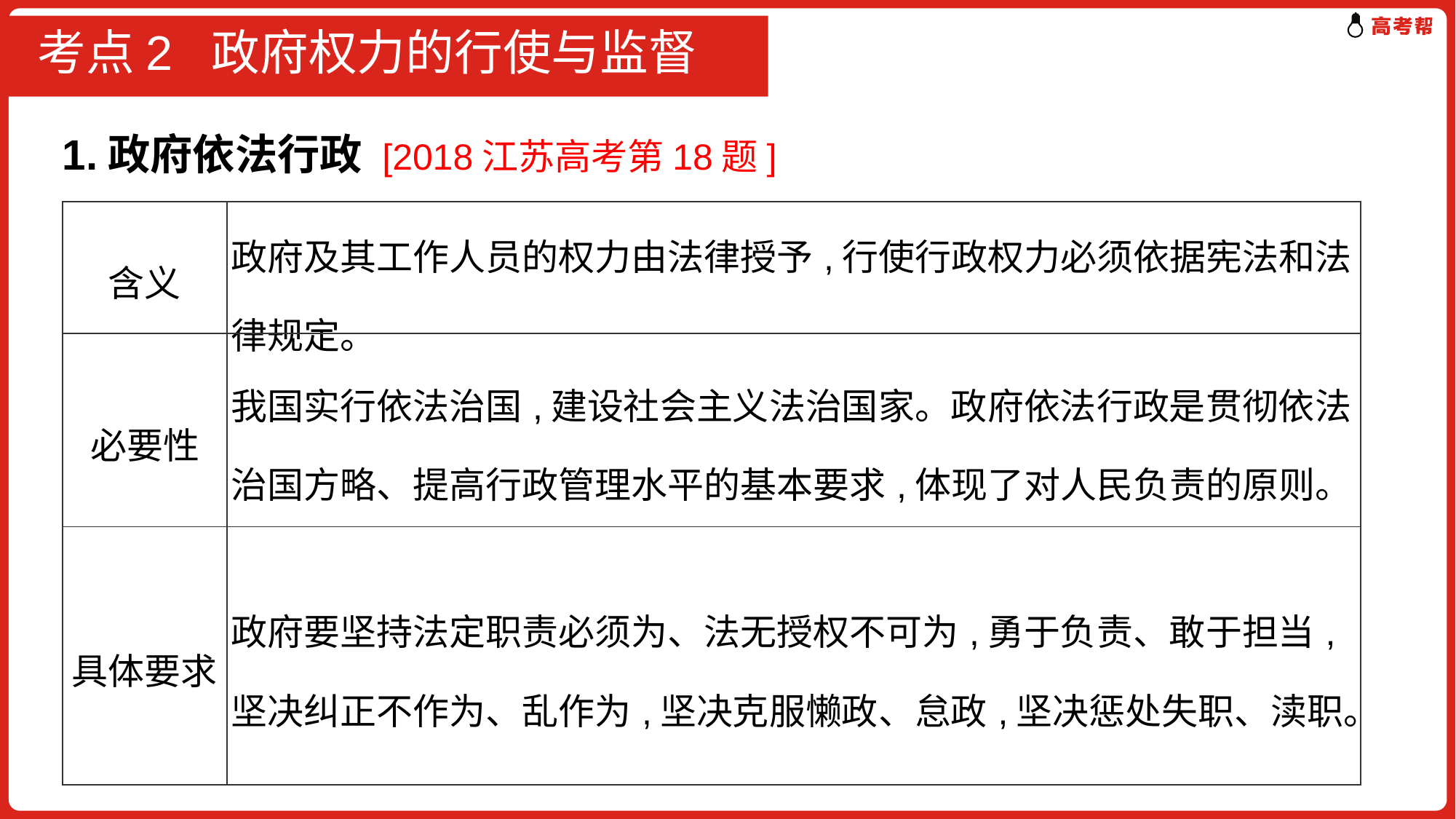

# 考点2  政府权力的行使与监督
1.政府依法行政 [2018江苏高考第18题]
| 含义 | 政府及其工作人员的权力由法律授予,行使行政权力必须依据宪法和法律规定。 |
| --- | --- |
| 必要性 | 我国实行依法治国,建设社会主义法治国家。政府依法行政是贯彻依法治国方略、提高行政管理水平的基本要求,体现了对人民负责的原则。 |
| 具体要求 | 政府要坚持法定职责必须为、法无授权不可为,勇于负责、敢于担当,坚决纠正不作为、乱作为,坚决克服懒政、怠政,坚决惩处失职、渎职。 |